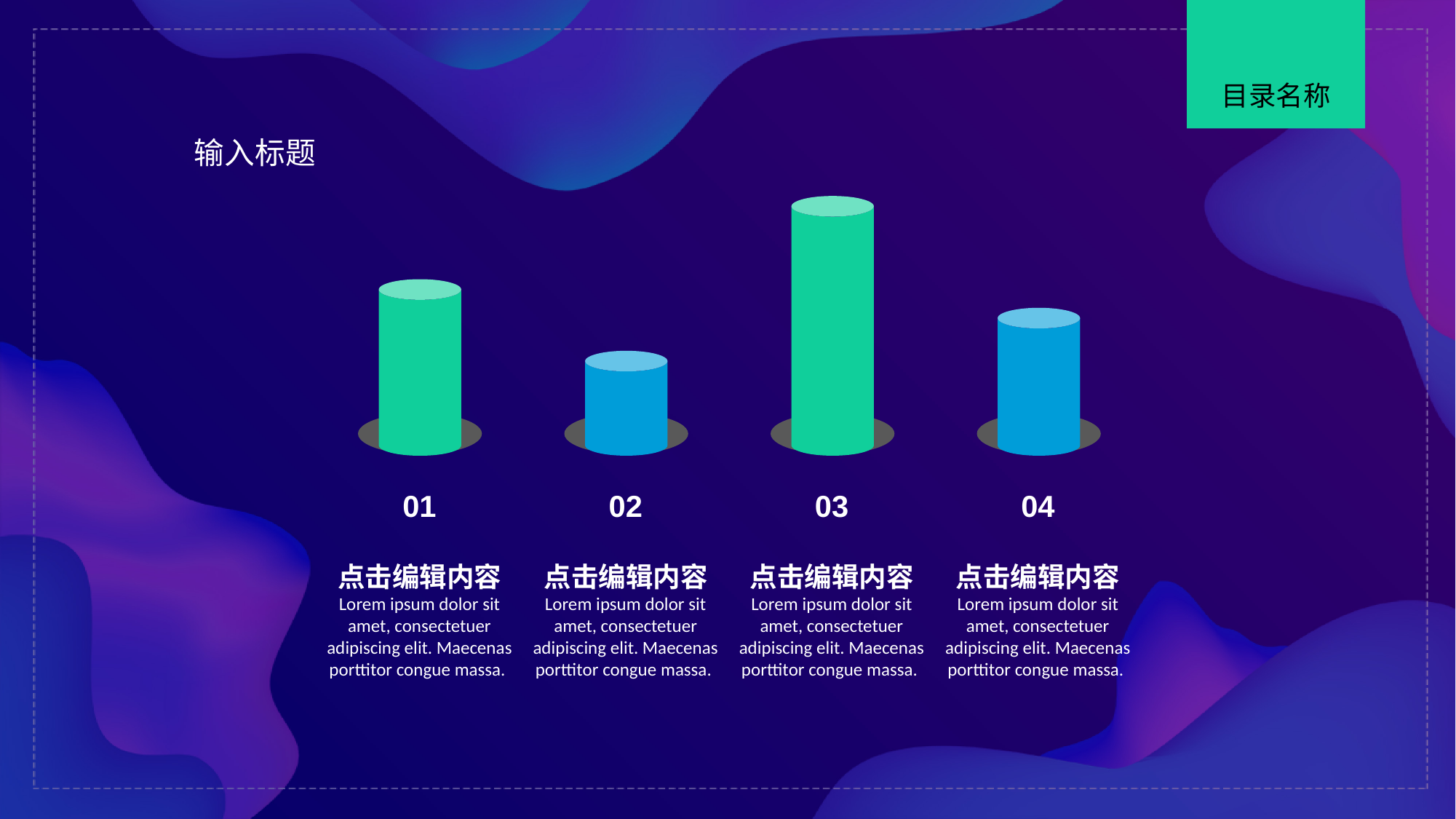

目录名称
输入标题

01
点击编辑内容
Lorem ipsum dolor sit amet, consectetuer adipiscing elit. Maecenas porttitor congue massa.
02
点击编辑内容
Lorem ipsum dolor sit amet, consectetuer adipiscing elit. Maecenas porttitor congue massa.
03
点击编辑内容
Lorem ipsum dolor sit amet, consectetuer adipiscing elit. Maecenas porttitor congue massa.
04
点击编辑内容
Lorem ipsum dolor sit amet, consectetuer adipiscing elit. Maecenas porttitor congue massa.